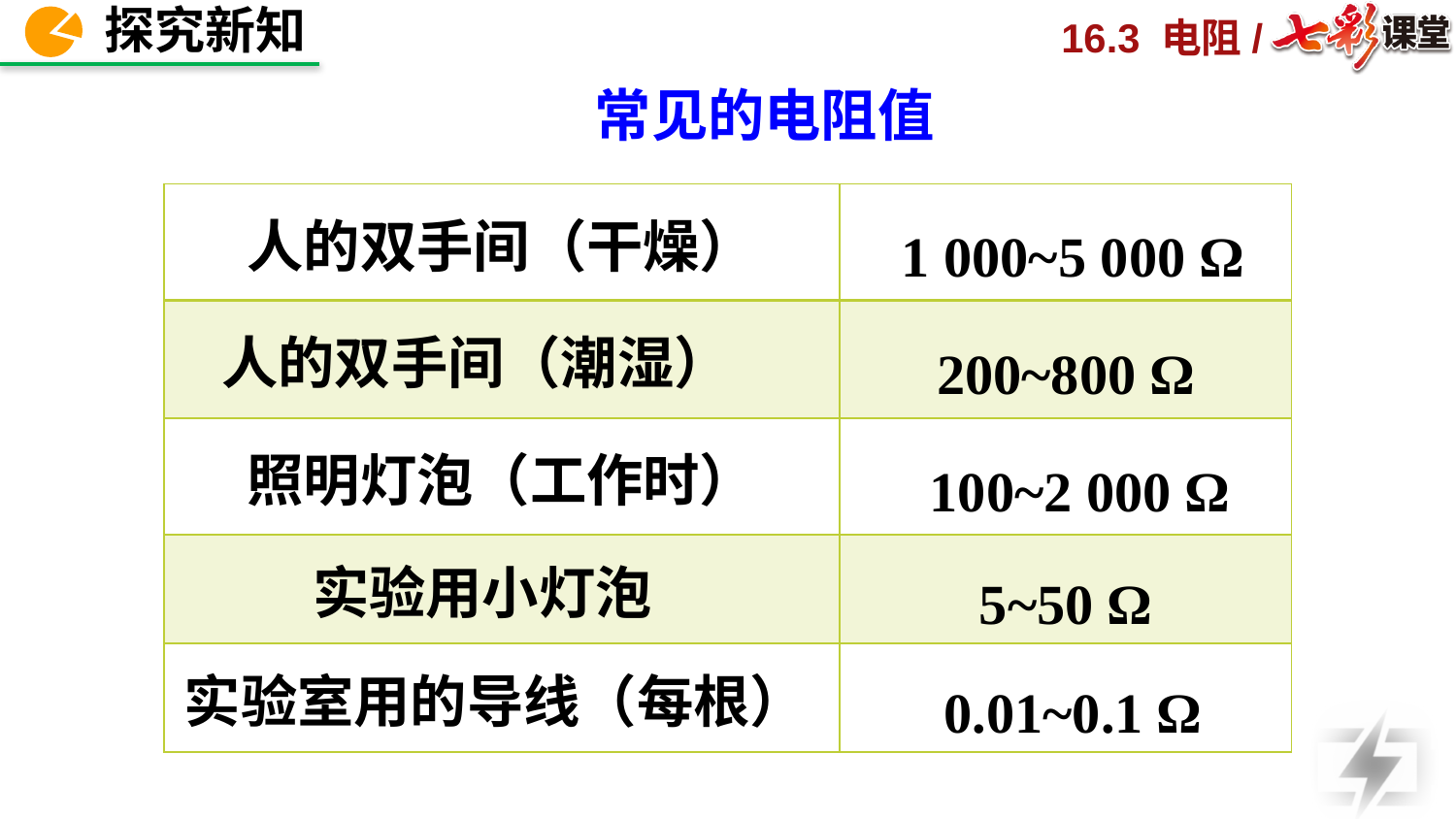

常见的电阻值
| 人的双手间（干燥） | 1 000~5 000 Ω |
| --- | --- |
| 人的双手间（潮湿） | 200~800 Ω |
| 照明灯泡（工作时） | 100~2 000 Ω |
| 实验用小灯泡 | 5~50 Ω |
| 实验室用的导线（每根） | 0.01~0.1 Ω |